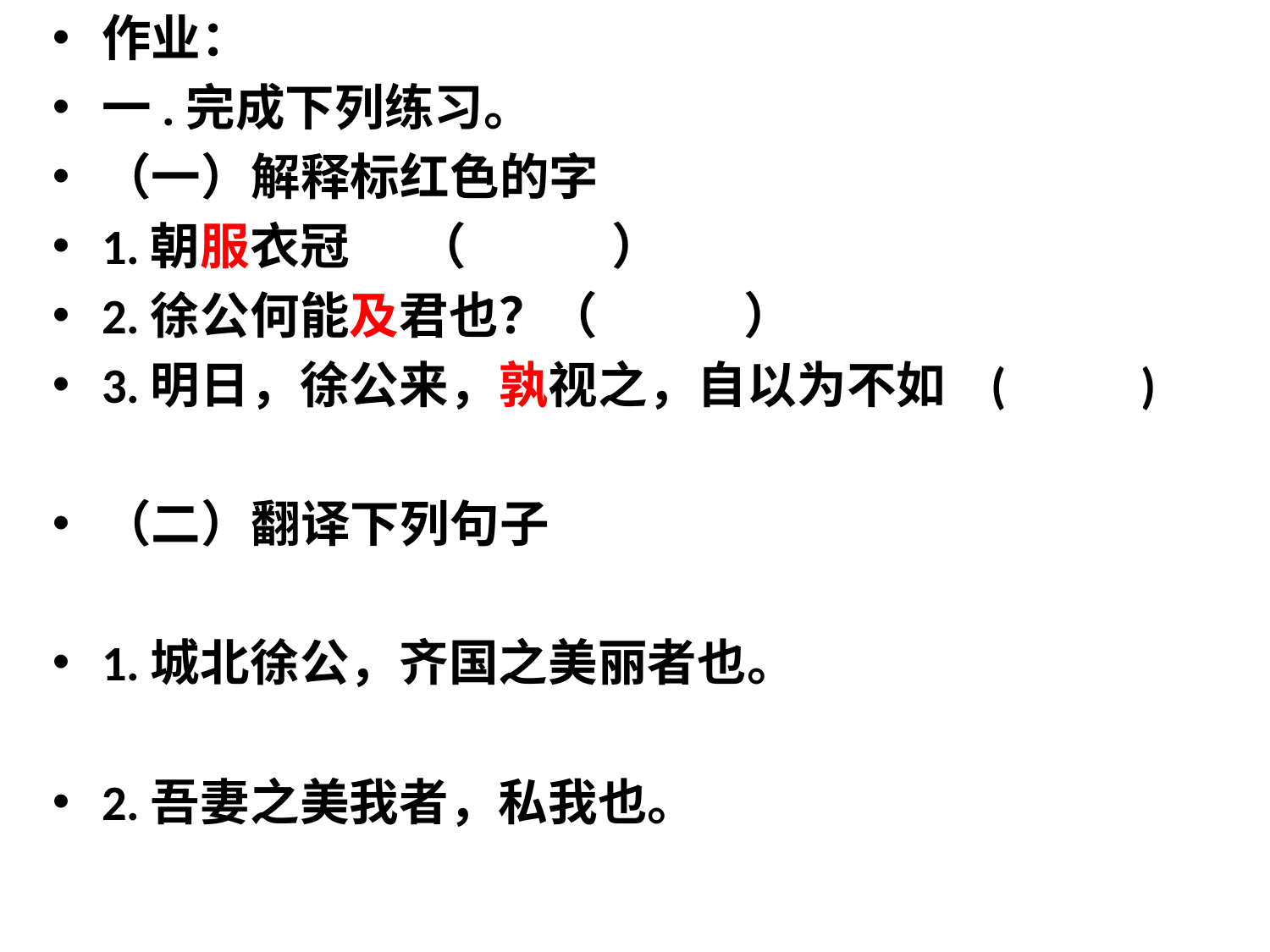

作业：
一.完成下列练习。
（一）解释标红色的字
1.朝服衣冠      （             ）
2.徐公何能及君也？（             ）
3.明日，徐公来，孰视之，自以为不如   (            )

（二）翻译下列句子

1.城北徐公，齐国之美丽者也。

2.吾妻之美我者，私我也。

#